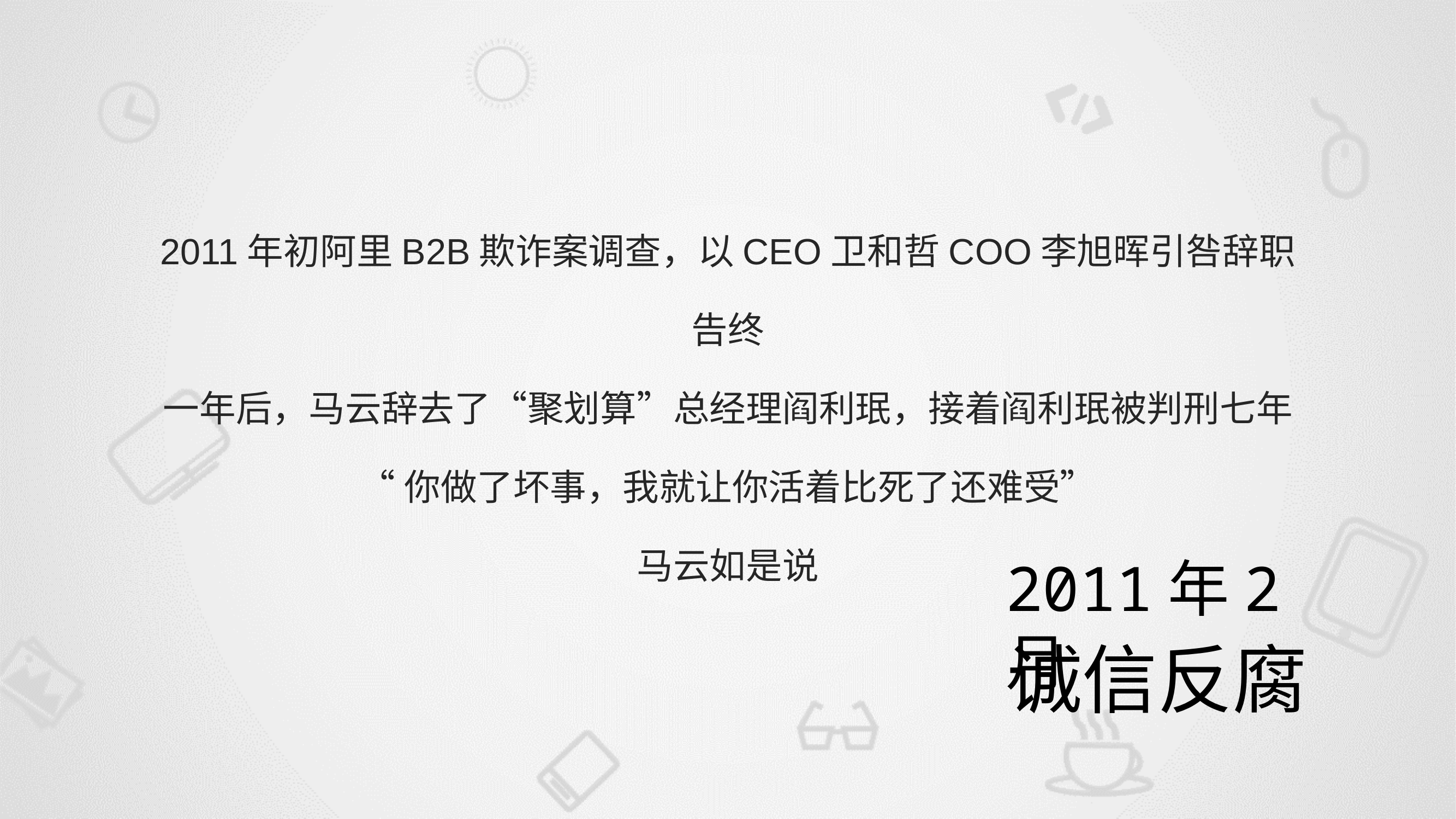

2011年初阿里B2B欺诈案调查，以CEO卫和哲COO李旭晖引咎辞职告终
一年后，马云辞去了“聚划算”总经理阎利珉，接着阎利珉被判刑七年
“你做了坏事，我就让你活着比死了还难受”
马云如是说
2011年2月
诚信反腐